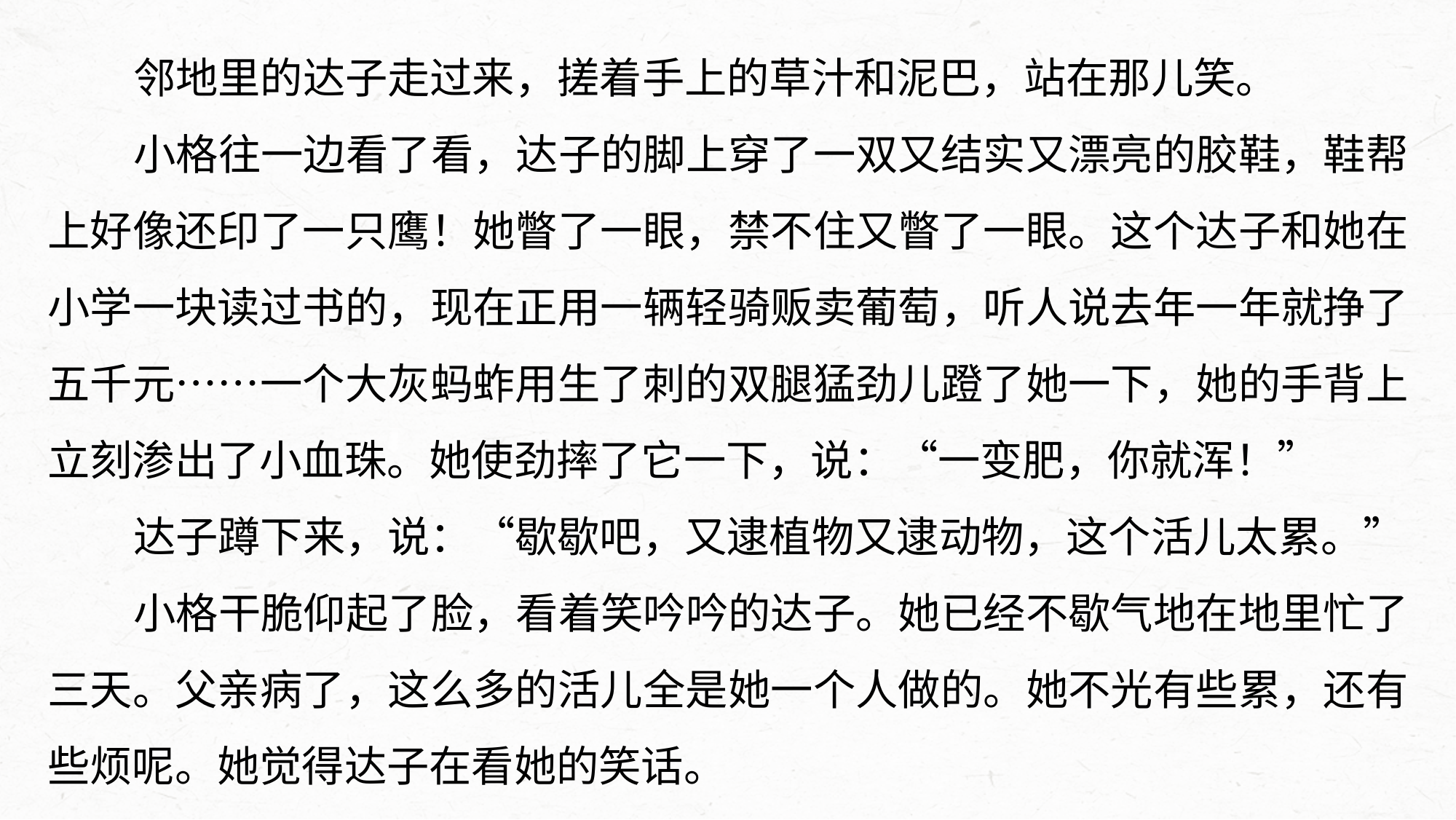

邻地里的达子走过来，搓着手上的草汁和泥巴，站在那儿笑。
小格往一边看了看，达子的脚上穿了一双又结实又漂亮的胶鞋，鞋帮上好像还印了一只鹰！她瞥了一眼，禁不住又瞥了一眼。这个达子和她在小学一块读过书的，现在正用一辆轻骑贩卖葡萄，听人说去年一年就挣了五千元……一个大灰蚂蚱用生了刺的双腿猛劲儿蹬了她一下，她的手背上立刻渗出了小血珠。她使劲摔了它一下，说：“一变肥，你就浑！”
达子蹲下来，说：“歇歇吧，又逮植物又逮动物，这个活儿太累。”
小格干脆仰起了脸，看着笑吟吟的达子。她已经不歇气地在地里忙了三天。父亲病了，这么多的活儿全是她一个人做的。她不光有些累，还有些烦呢。她觉得达子在看她的笑话。